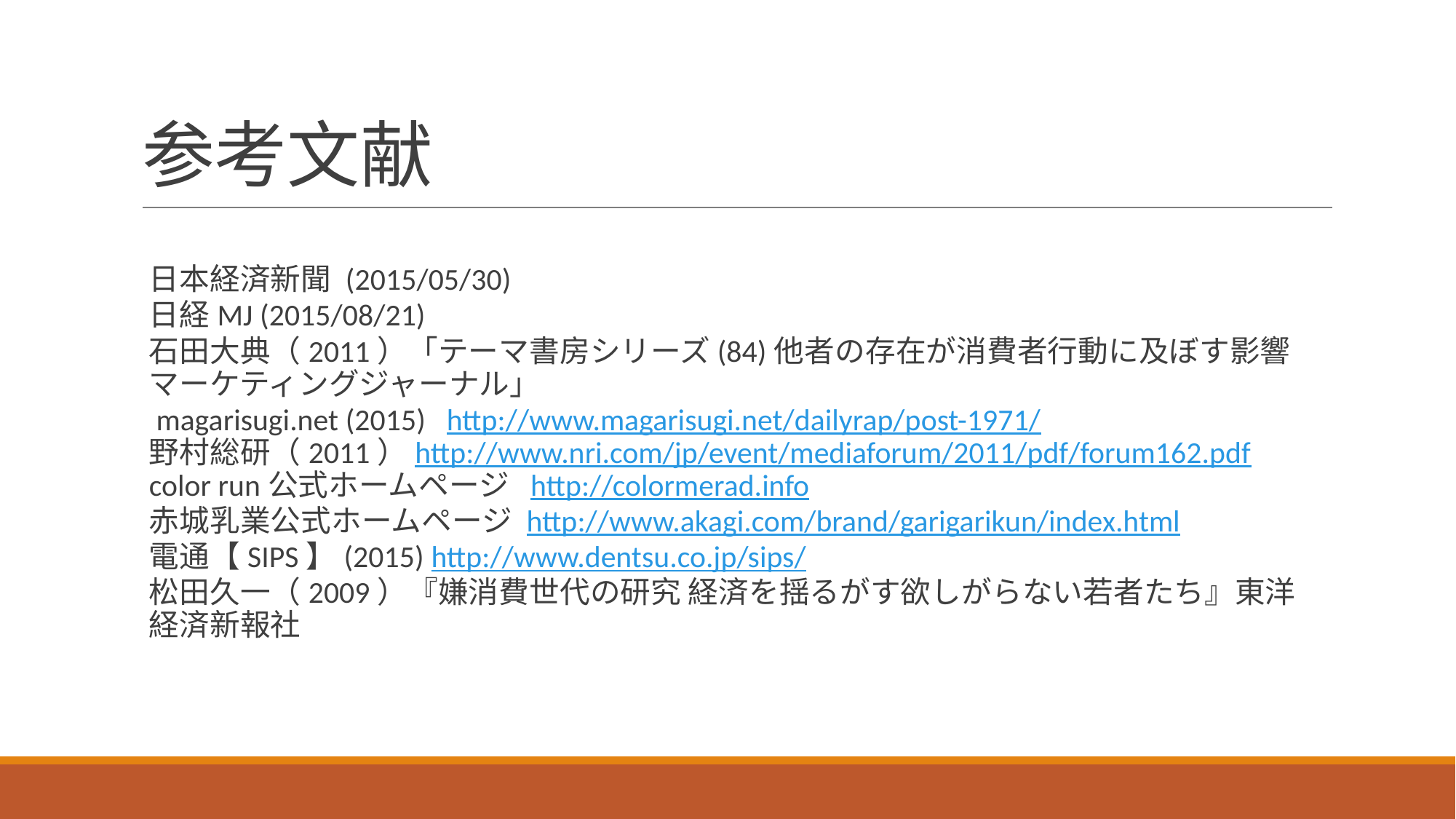

# 参考文献
日本経済新聞 (2015/05/30)
日経MJ (2015/08/21)
石田大典（2011）「テーマ書房シリーズ(84)他者の存在が消費者行動に及ぼす影響 マーケティングジャーナル」
 magarisugi.net (2015)   http://www.magarisugi.net/dailyrap/post-1971/
野村総研（2011）http://www.nri.com/jp/event/mediaforum/2011/pdf/forum162.pdf
color run公式ホームページ  http://colormerad.info
赤城乳業公式ホームページ http://www.akagi.com/brand/garigarikun/index.html
電通【SIPS】(2015) http://www.dentsu.co.jp/sips/
松田久一（2009）『嫌消費世代の研究 経済を揺るがす欲しがらない若者たち』東洋経済新報社